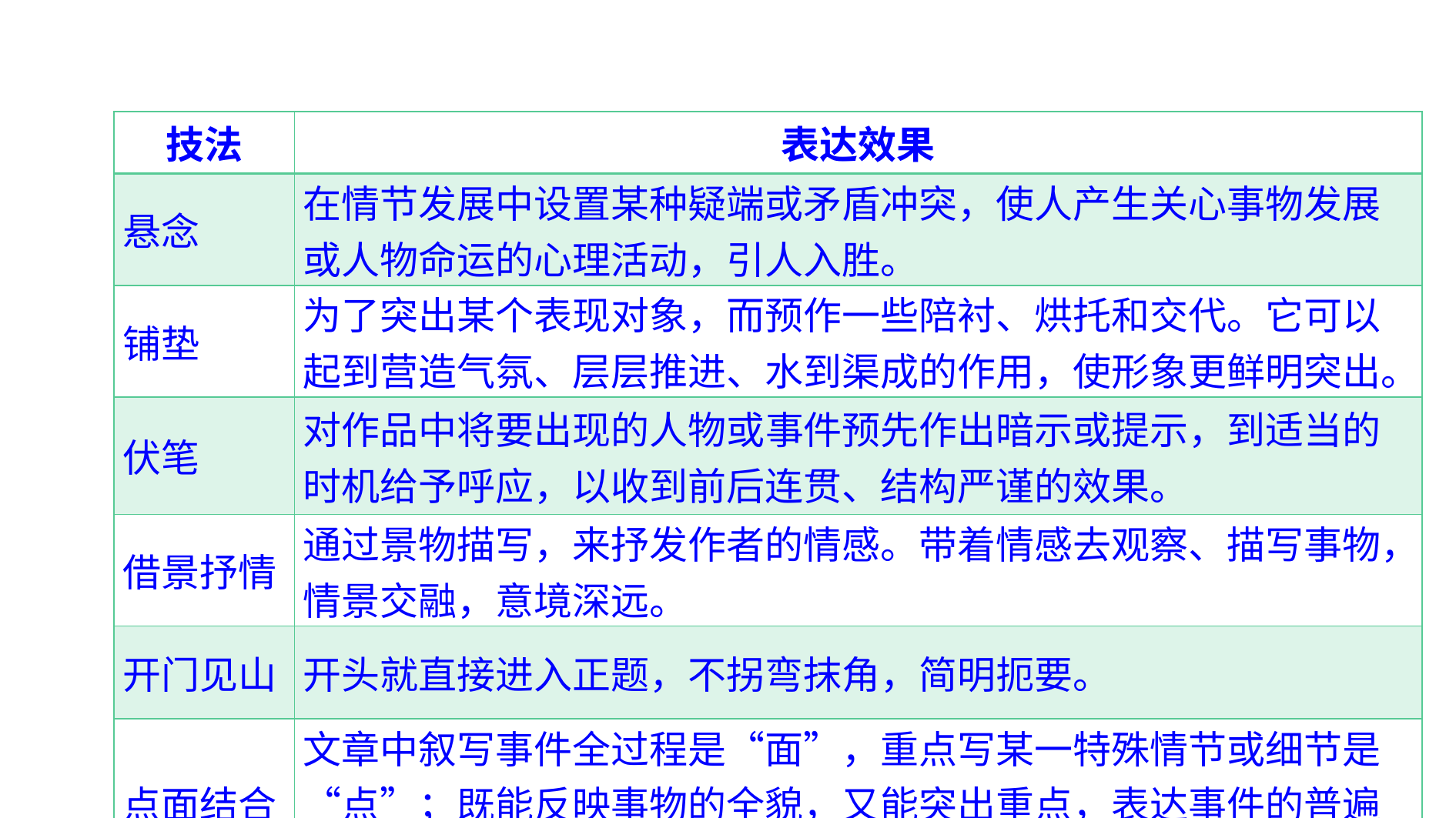

| 技法 | 表达效果 |
| --- | --- |
| 悬念 | 在情节发展中设置某种疑端或矛盾冲突，使人产生关心事物发展或人物命运的心理活动，引人入胜。 |
| 铺垫 | 为了突出某个表现对象，而预作一些陪衬、烘托和交代。它可以起到营造气氛、层层推进、水到渠成的作用，使形象更鲜明突出。 |
| 伏笔 | 对作品中将要出现的人物或事件预先作出暗示或提示，到适当的时机给予呼应，以收到前后连贯、结构严谨的效果。 |
| 借景抒情 | 通过景物描写，来抒发作者的情感。带着情感去观察、描写事物，情景交融，意境深远。 |
| 开门见山 | 开头就直接进入正题，不拐弯抹角，简明扼要。 |
| 点面结合 | 文章中叙写事件全过程是“面”，重点写某一特殊情节或细节是“点”；既能反映事物的全貌，又能突出重点，表达事件的普遍意义和特殊意义。 |